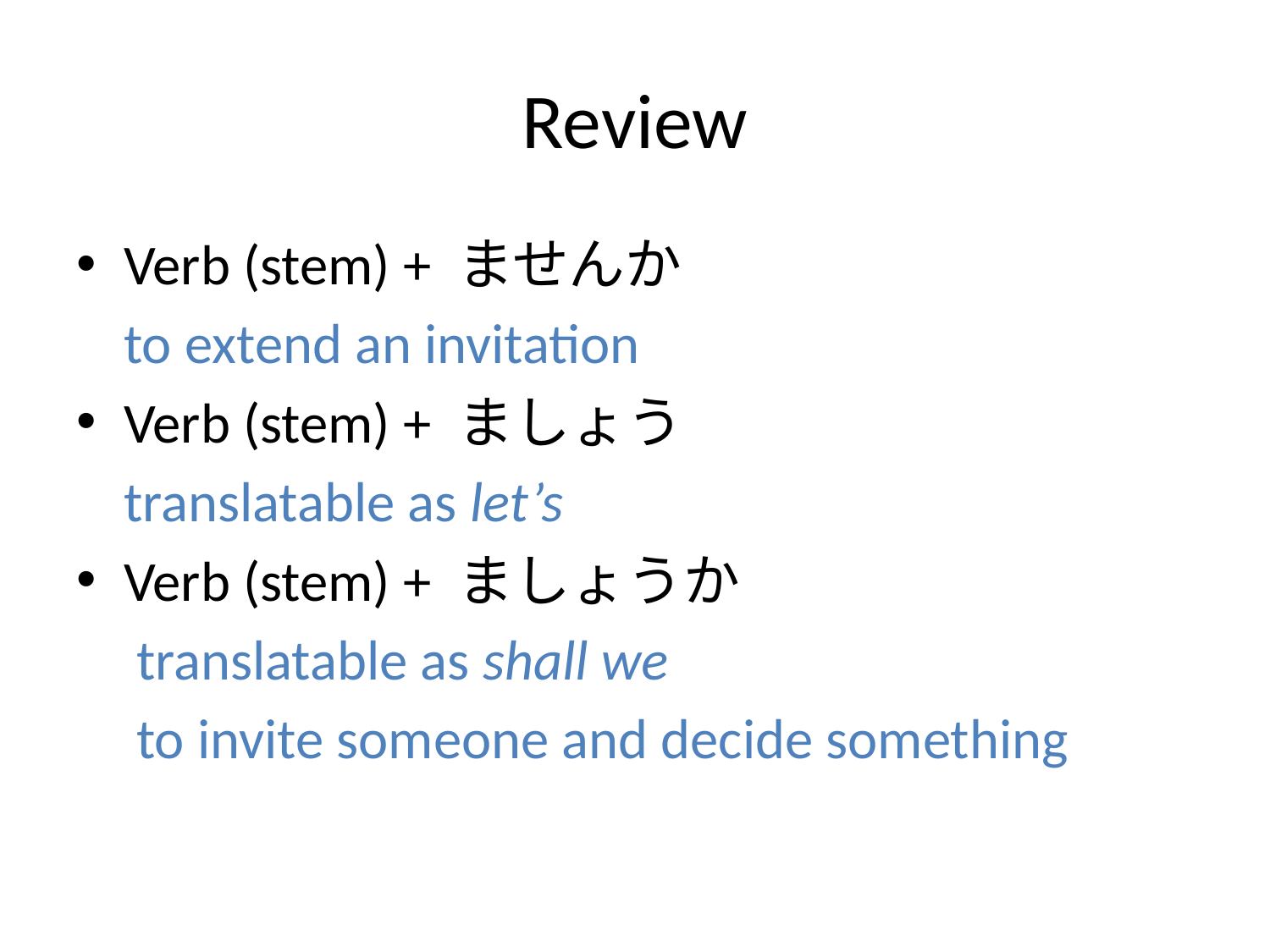

# Review
Verb (stem) + ませんか
	to extend an invitation
Verb (stem) + ましょう
	translatable as let’s
Verb (stem) + ましょうか
 	 translatable as shall we
	 to invite someone and decide something